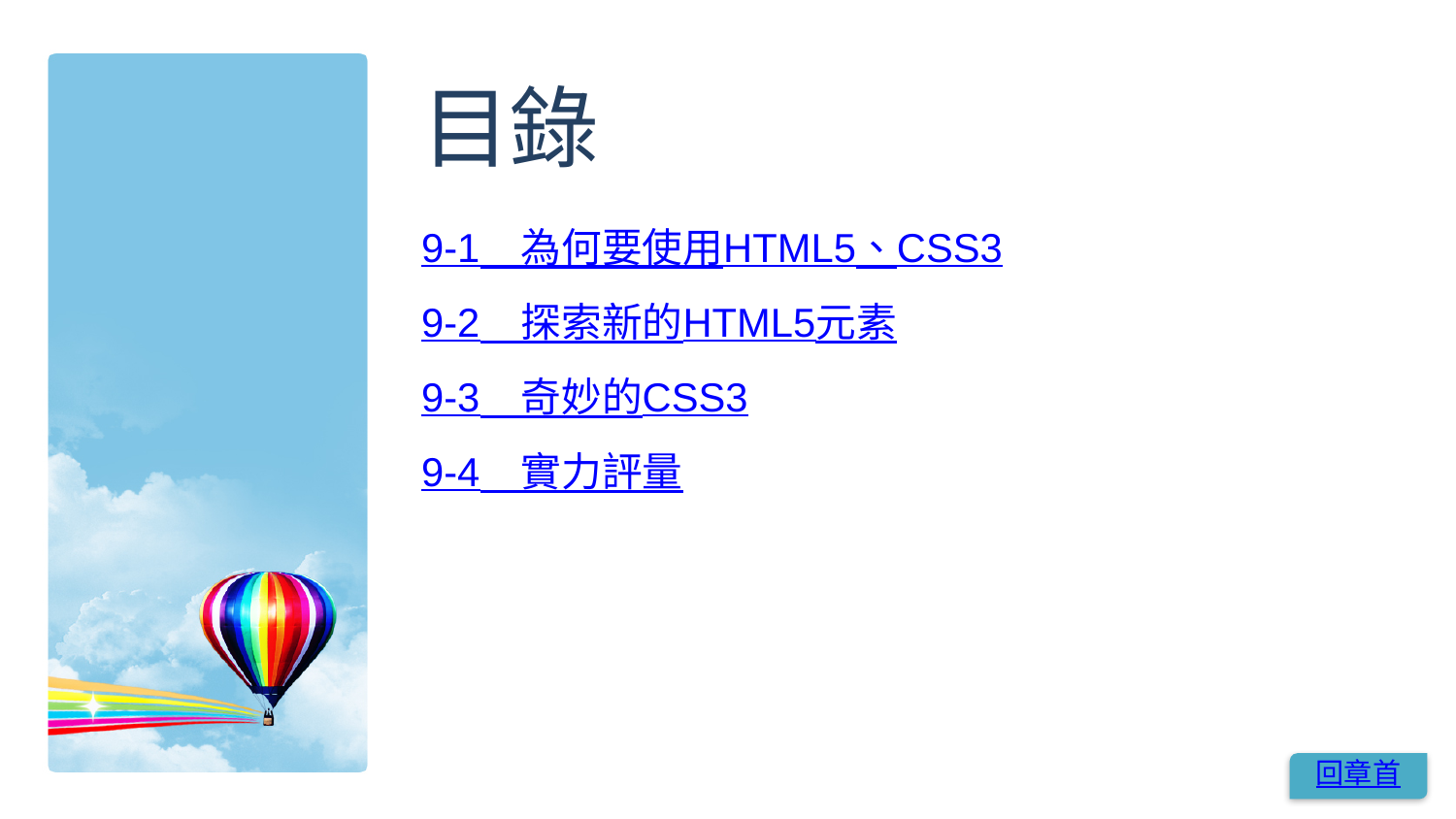

# 目錄
9-1　為何要使用HTML5、CSS3
9-2　探索新的HTML5元素
9-3　奇妙的CSS3
9-4　實力評量
回章首